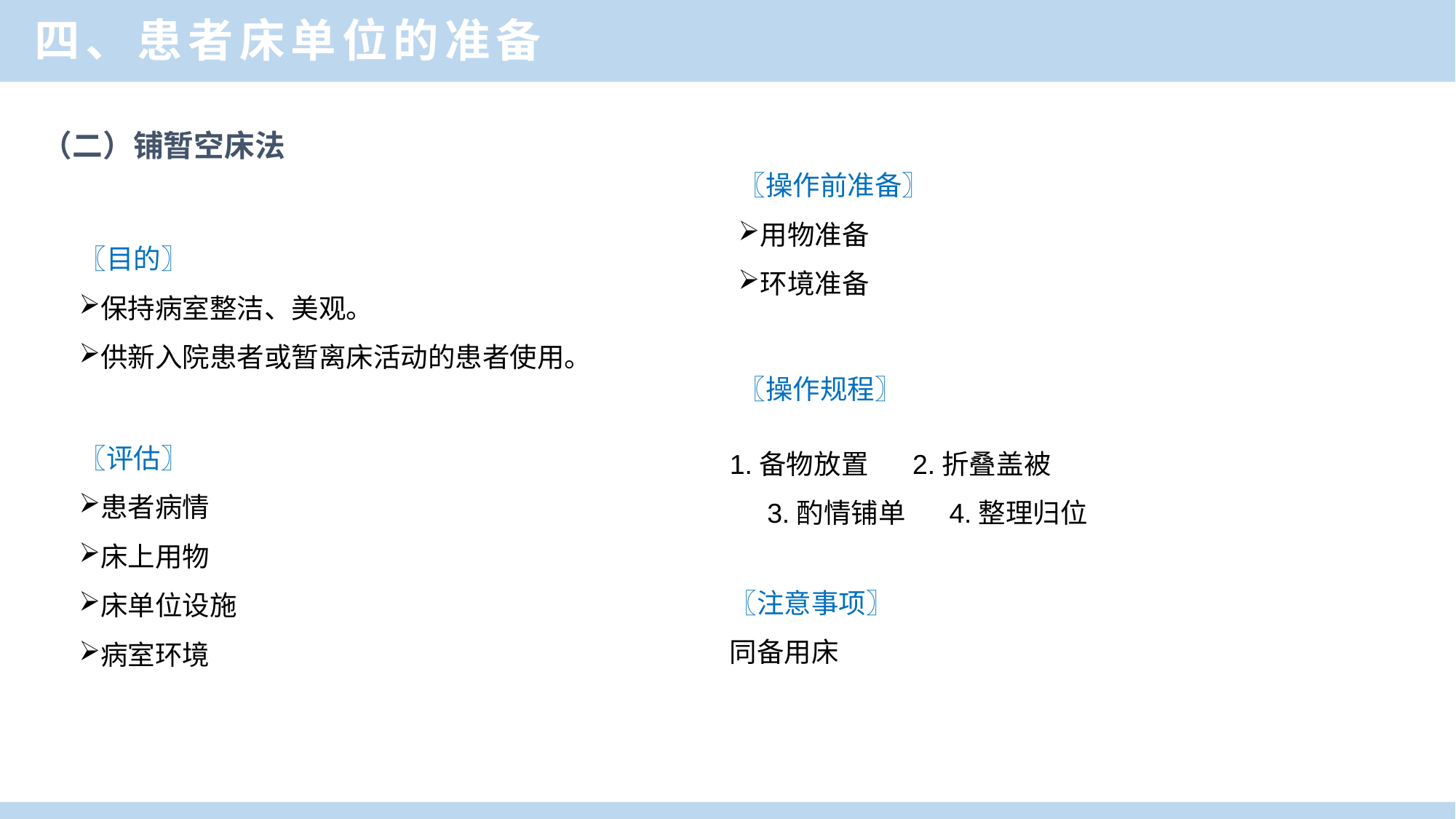

四、患者床单位的准备
（二）铺暂空床法
〖操作前准备〗
用物准备
环境准备
〖目的〗
保持病室整洁、美观。
供新入院患者或暂离床活动的患者使用。
〖操作规程〗
1.备物放置      2.折叠盖被             3.酌情铺单      4.整理归位
〖评估〗
患者病情
床上用物
床单位设施
病室环境
〖注意事项〗
同备用床